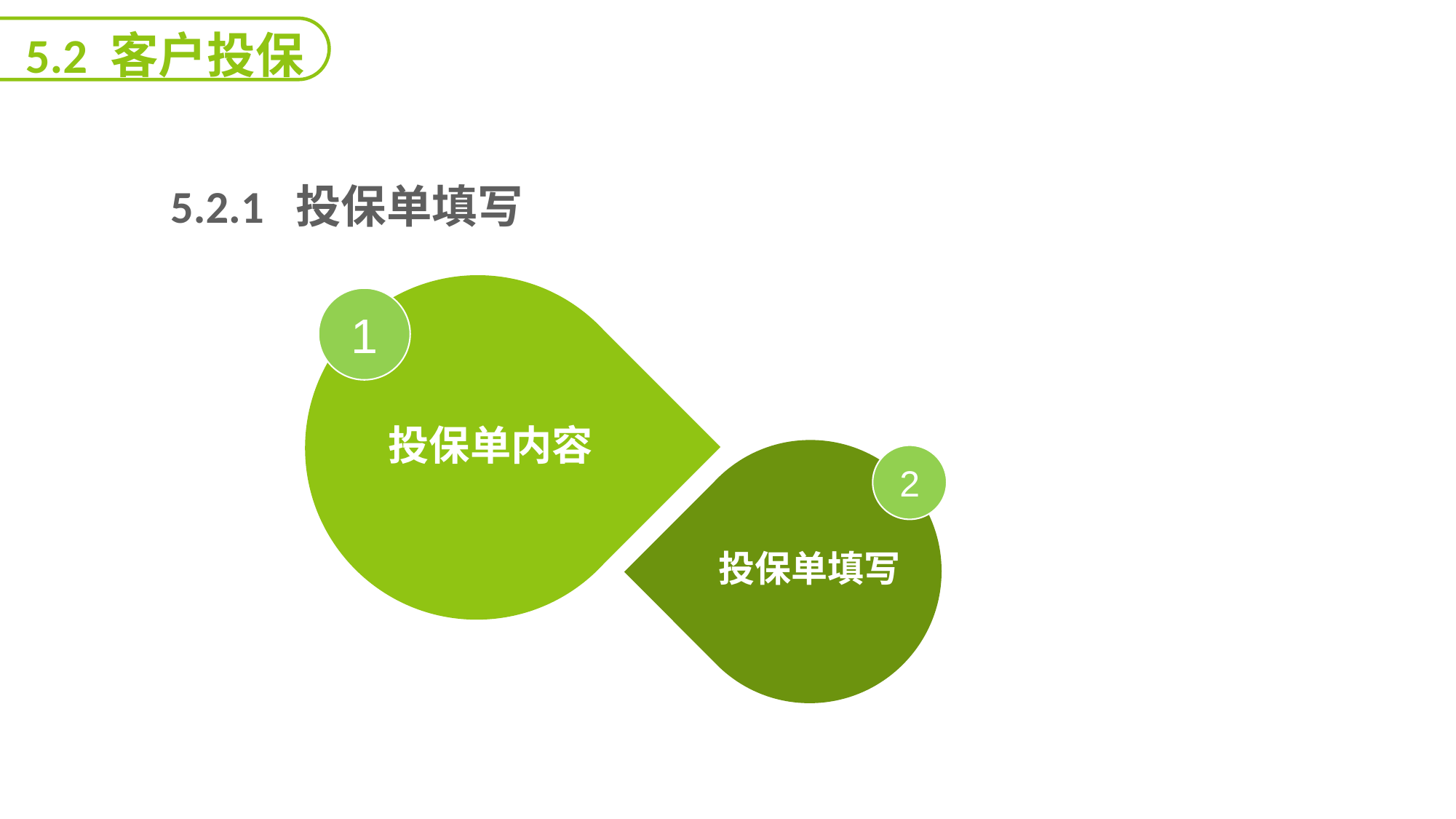

5.2 客户投保
 5.2.1  投保单填写
能力
目标

1
投保单内容

2
投保单填写
延迟符